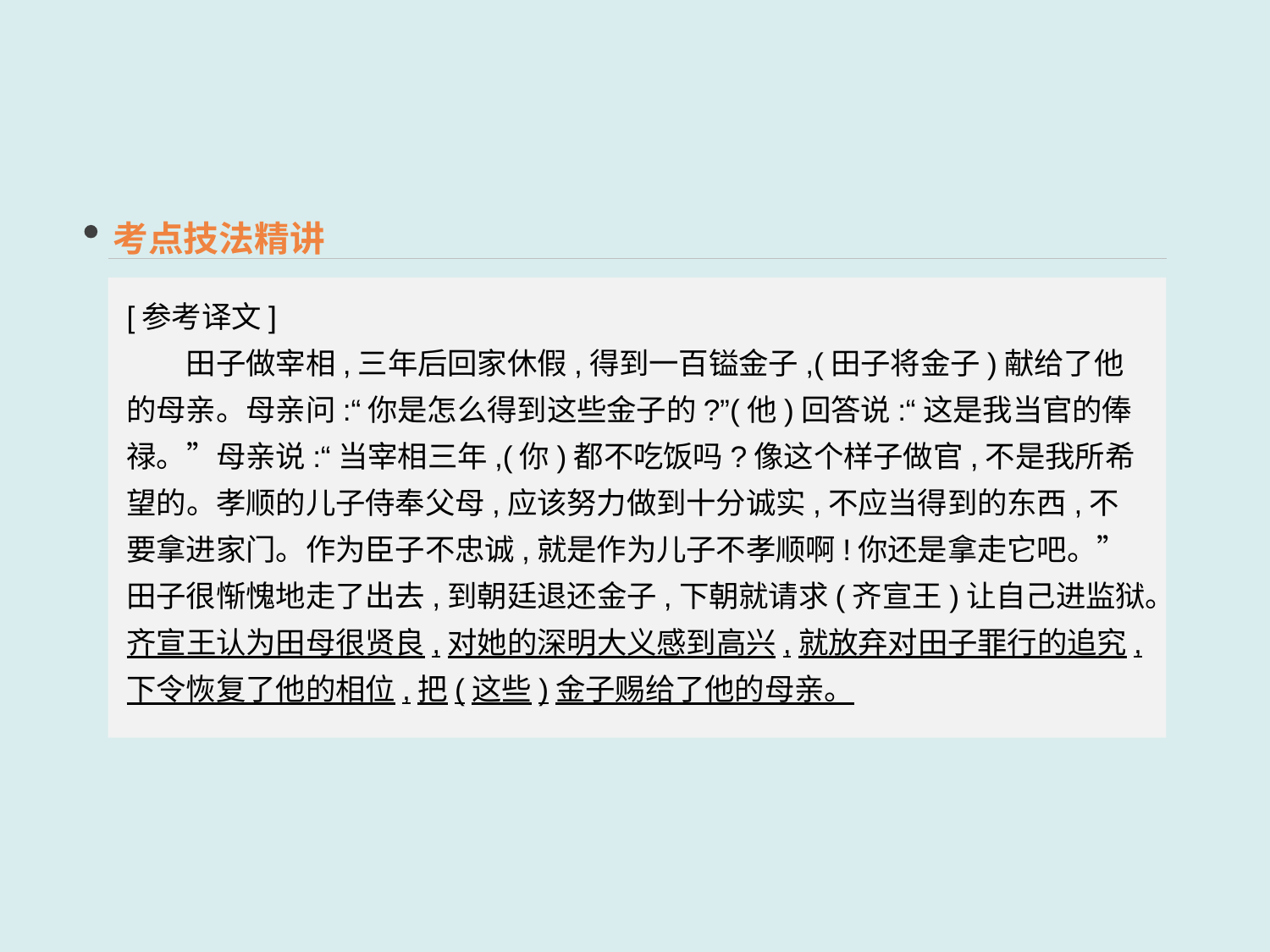

考点技法精讲

[参考译文]
　　田子做宰相,三年后回家休假,得到一百镒金子,(田子将金子)献给了他的母亲。母亲问:“你是怎么得到这些金子的?”(他)回答说:“这是我当官的俸禄。”母亲说:“当宰相三年,(你)都不吃饭吗?像这个样子做官,不是我所希望的。孝顺的儿子侍奉父母,应该努力做到十分诚实,不应当得到的东西,不要拿进家门。作为臣子不忠诚,就是作为儿子不孝顺啊!你还是拿走它吧。”田子很惭愧地走了出去,到朝廷退还金子,下朝就请求(齐宣王)让自己进监狱。齐宣王认为田母很贤良,对她的深明大义感到高兴,就放弃对田子罪行的追究,下令恢复了他的相位,把(这些)金子赐给了他的母亲。